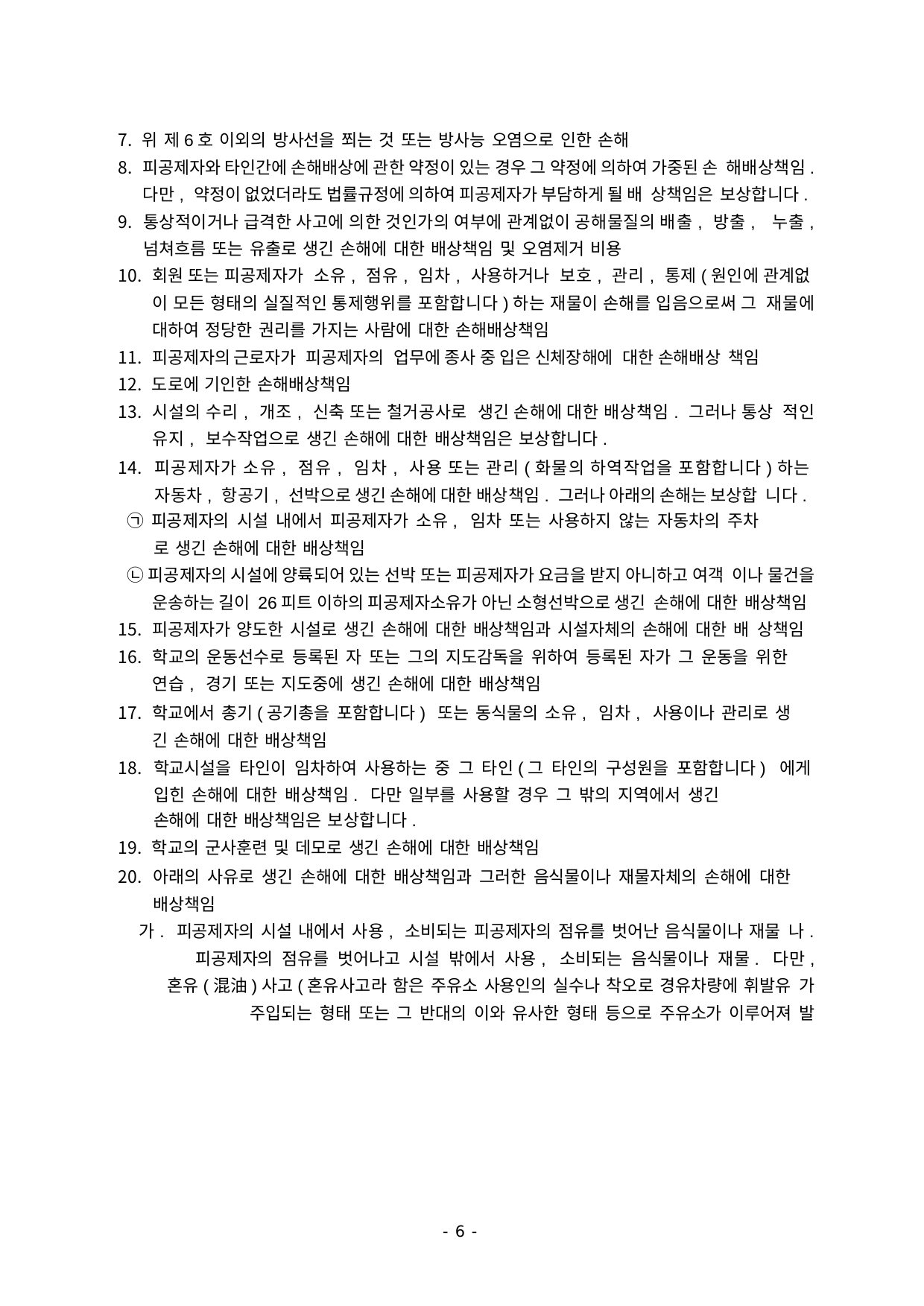

위 제6호 이외의 방사선을 쬐는 것 또는 방사능 오염으로 인한 손해
피공제자와 타인간에 손해배상에 관한 약정이 있는 경우 그 약정에 의하여 가중된 손  해배상책임. 다만, 약정이 없었더라도 법률규정에 의하여 피공제자가 부담하게 될 배  상책임은 보상합니다.
통상적이거나 급격한 사고에 의한 것인가의 여부에 관계없이 공해물질의 배출, 방출,  누출, 넘쳐흐름 또는 유출로 생긴 손해에 대한 배상책임 및 오염제거 비용
회원 또는 피공제자가 소유, 점유, 임차, 사용하거나 보호, 관리, 통제(원인에 관계없  이 모든 형태의 실질적인 통제행위를 포함합니다)하는 재물이 손해를 입음으로써 그  재물에 대하여 정당한 권리를 가지는 사람에 대한 손해배상책임
피공제자의 근로자가 피공제자의 업무에 종사 중 입은 신체장해에 대한 손해배상  책임
도로에 기인한 손해배상책임
시설의 수리, 개조, 신축 또는 철거공사로 생긴 손해에 대한 배상책임. 그러나 통상  적인 유지, 보수작업으로 생긴 손해에 대한 배상책임은 보상합니다.
피공제자가 소유, 점유, 임차, 사용 또는 관리(화물의 하역작업을 포함합니다)하는  자동차, 항공기, 선박으로 생긴 손해에 대한 배상책임. 그러나 아래의 손해는 보상합  니다.
㉠ 피공제자의 시설 내에서 피공제자가 소유, 임차 또는 사용하지 않는 자동차의 주차
로 생긴 손해에 대한 배상책임
㉡ 피공제자의 시설에 양륙되어 있는 선박 또는 피공제자가 요금을 받지 아니하고 여객  이나 물건을 운송하는 길이 26피트 이하의 피공제자소유가 아닌 소형선박으로 생긴  손해에 대한 배상책임
피공제자가 양도한 시설로 생긴 손해에 대한 배상책임과 시설자체의 손해에 대한 배  상책임
학교의 운동선수로 등록된 자 또는 그의 지도감독을 위하여 등록된 자가 그 운동을  위한 연습, 경기 또는 지도중에 생긴 손해에 대한 배상책임
학교에서 총기(공기총을 포함합니다) 또는 동식물의 소유, 임차, 사용이나 관리로 생  긴 손해에 대한 배상책임
학교시설을 타인이 임차하여 사용하는 중 그 타인(그 타인의 구성원을 포함합니다)  에게 입힌 손해에 대한 배상책임. 다만 일부를 사용할 경우 그 밖의 지역에서 생긴
손해에 대한 배상책임은 보상합니다.
학교의 군사훈련 및 데모로 생긴 손해에 대한 배상책임
아래의 사유로 생긴 손해에 대한 배상책임과 그러한 음식물이나 재물자체의 손해에  대한 배상책임
가. 피공제자의 시설 내에서 사용, 소비되는 피공제자의 점유를 벗어난 음식물이나 재물  나. 피공제자의 점유를 벗어나고 시설 밖에서 사용, 소비되는 음식물이나 재물. 다만,
혼유(混油)사고(혼유사고라 함은 주유소 사용인의 실수나 착오로 경유차량에 휘발유  가 주입되는 형태 또는 그 반대의 이와 유사한 형태 등으로 주유소가 이루어져 발
- 6 -